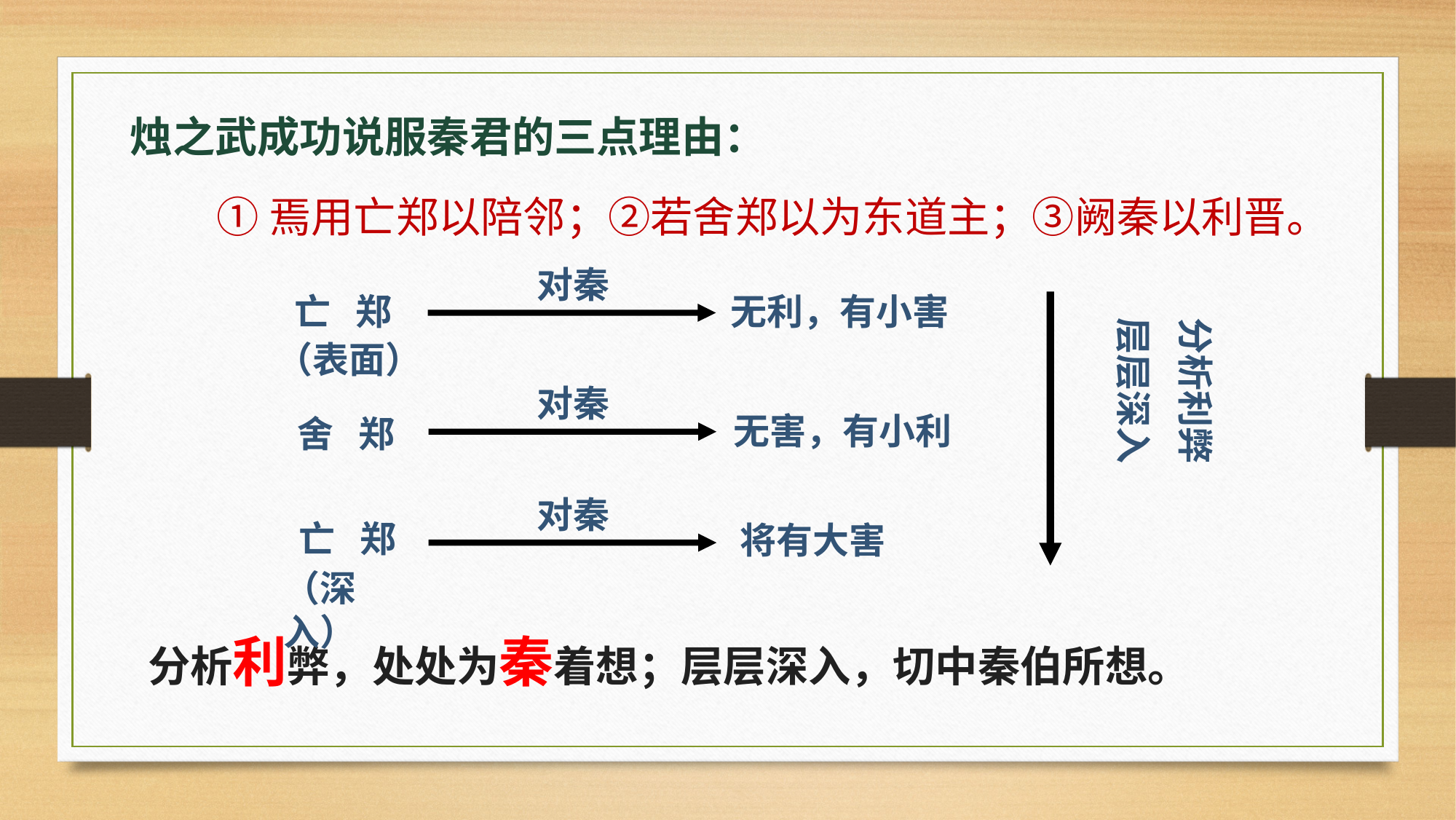

烛之武成功说服秦君的三点理由：
①焉用亡郑以陪邻；②若舍郑以为东道主；③阙秦以利晋。
对秦

亡   郑
（表面）
无利，有小害

分析利弊
层层深入
对秦

无害，有小利
舍   郑
对秦

亡   郑
（深入）
将有大害
分析利弊，处处为秦着想；层层深入，切中秦伯所想。